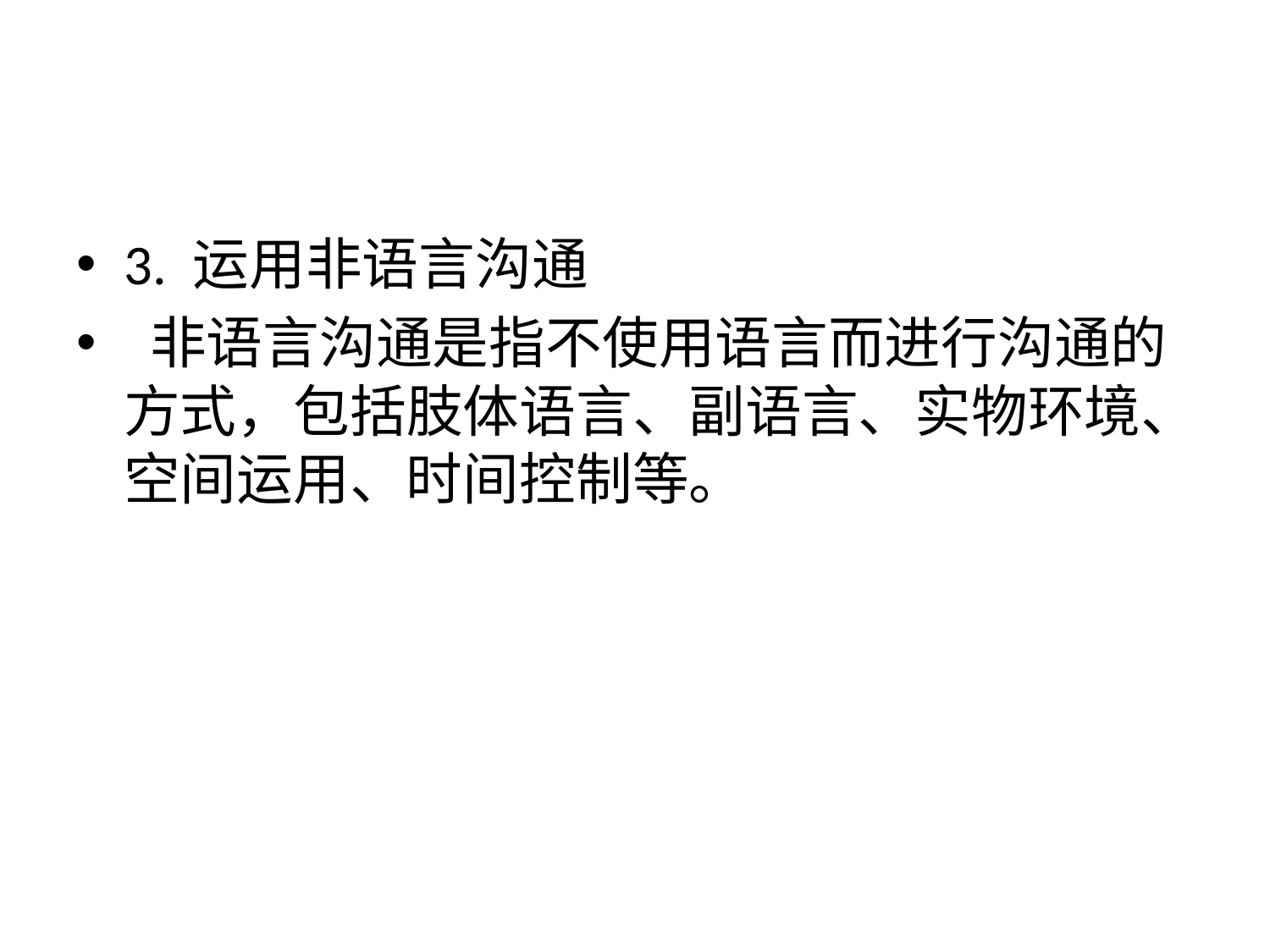

#
3. 运用非语言沟通
 非语言沟通是指不使用语言而进行沟通的方式，包括肢体语言、副语言、实物环境、空间运用、时间控制等。